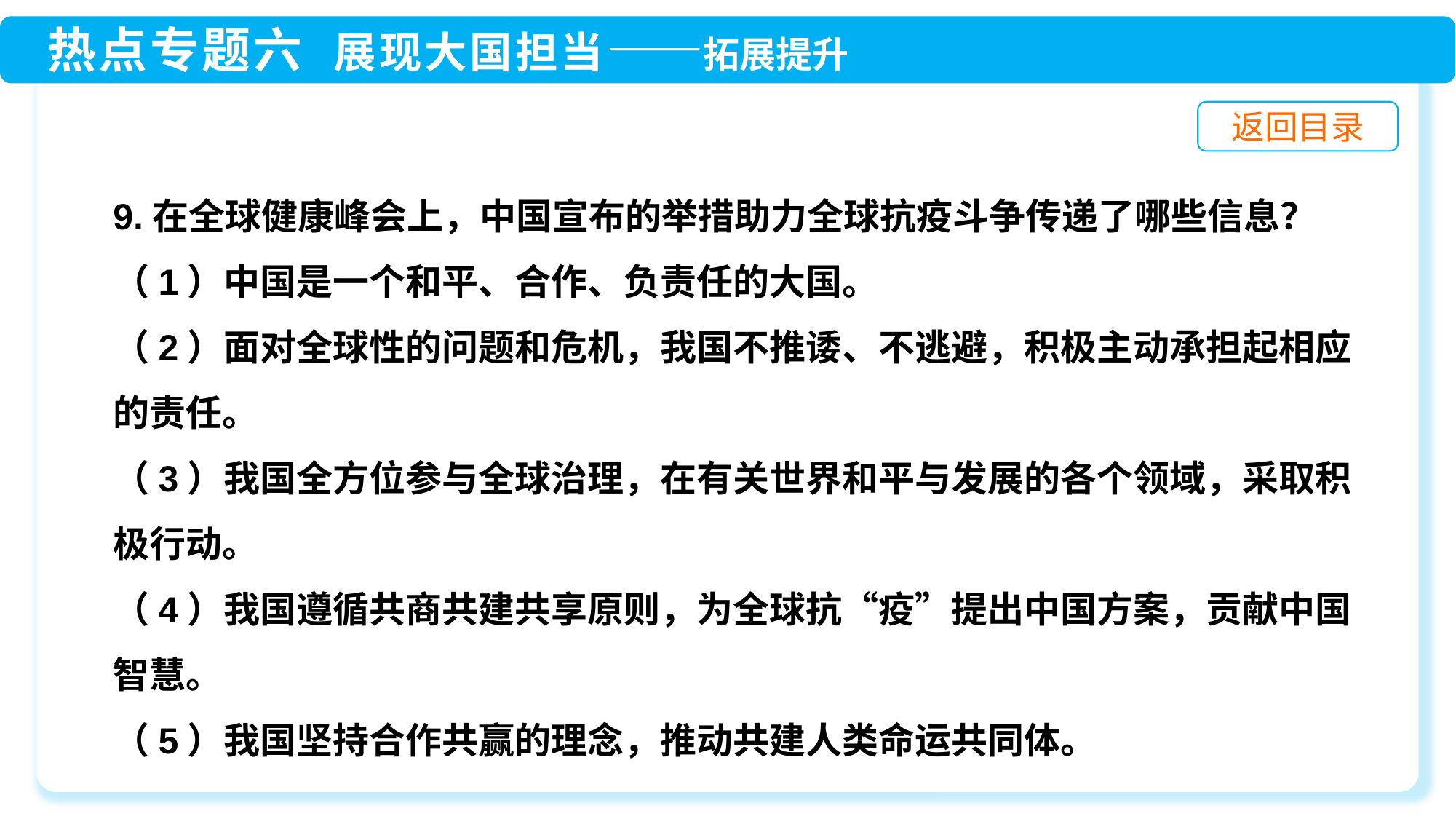

9.在全球健康峰会上，中国宣布的举措助力全球抗疫斗争传递了哪些信息？
（1）中国是一个和平、合作、负责任的大国。
（2）面对全球性的问题和危机，我国不推诿、不逃避，积极主动承担起相应的责任。
（3）我国全方位参与全球治理，在有关世界和平与发展的各个领域，采取积极行动。
（4）我国遵循共商共建共享原则，为全球抗“疫”提出中国方案，贡献中国智慧。
（5）我国坚持合作共赢的理念，推动共建人类命运共同体。